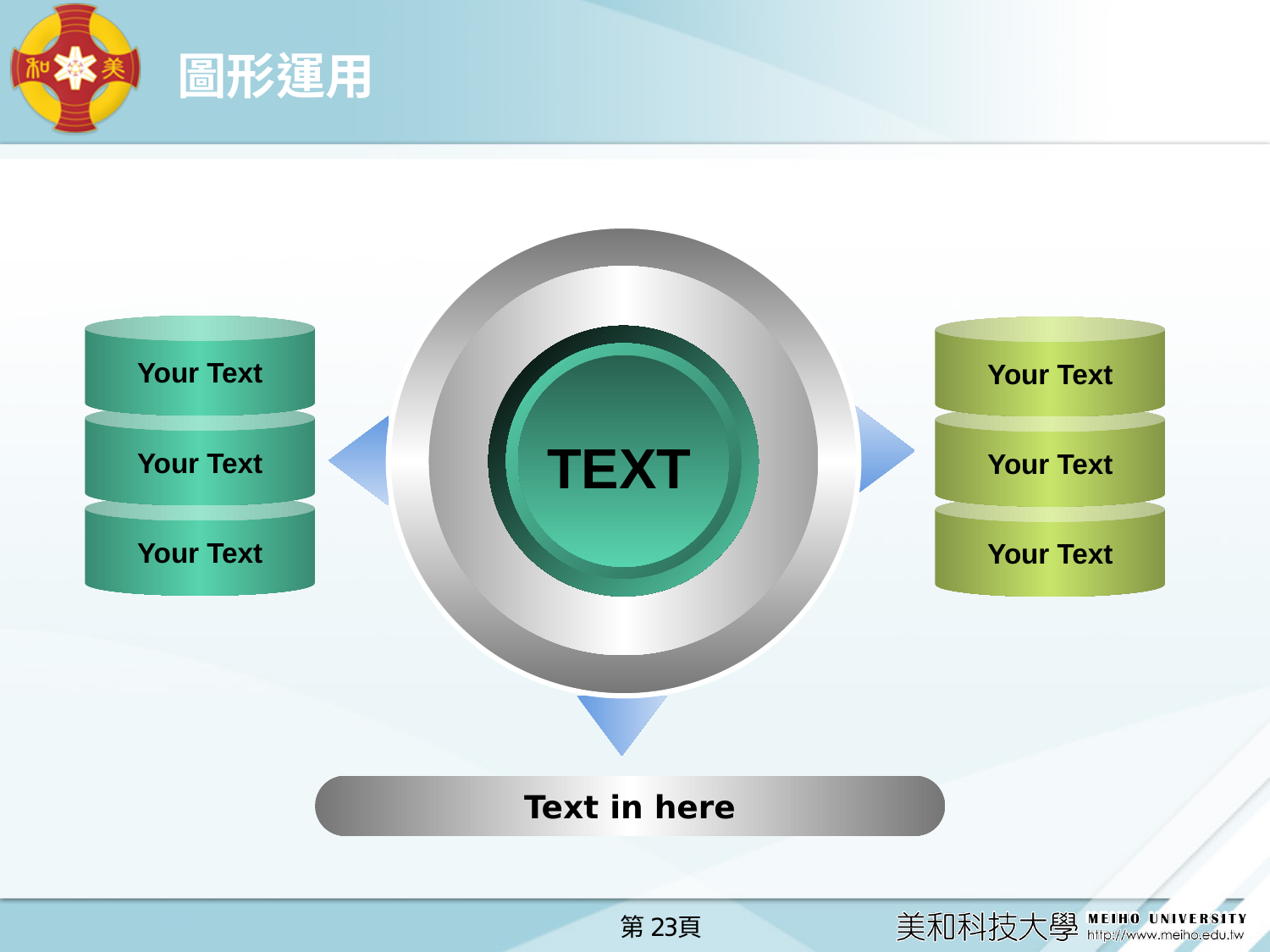

# 圖形運用

Your Text
Your Text

Your Text
Your Text

TEXT

Your Text
Your Text

Text in here